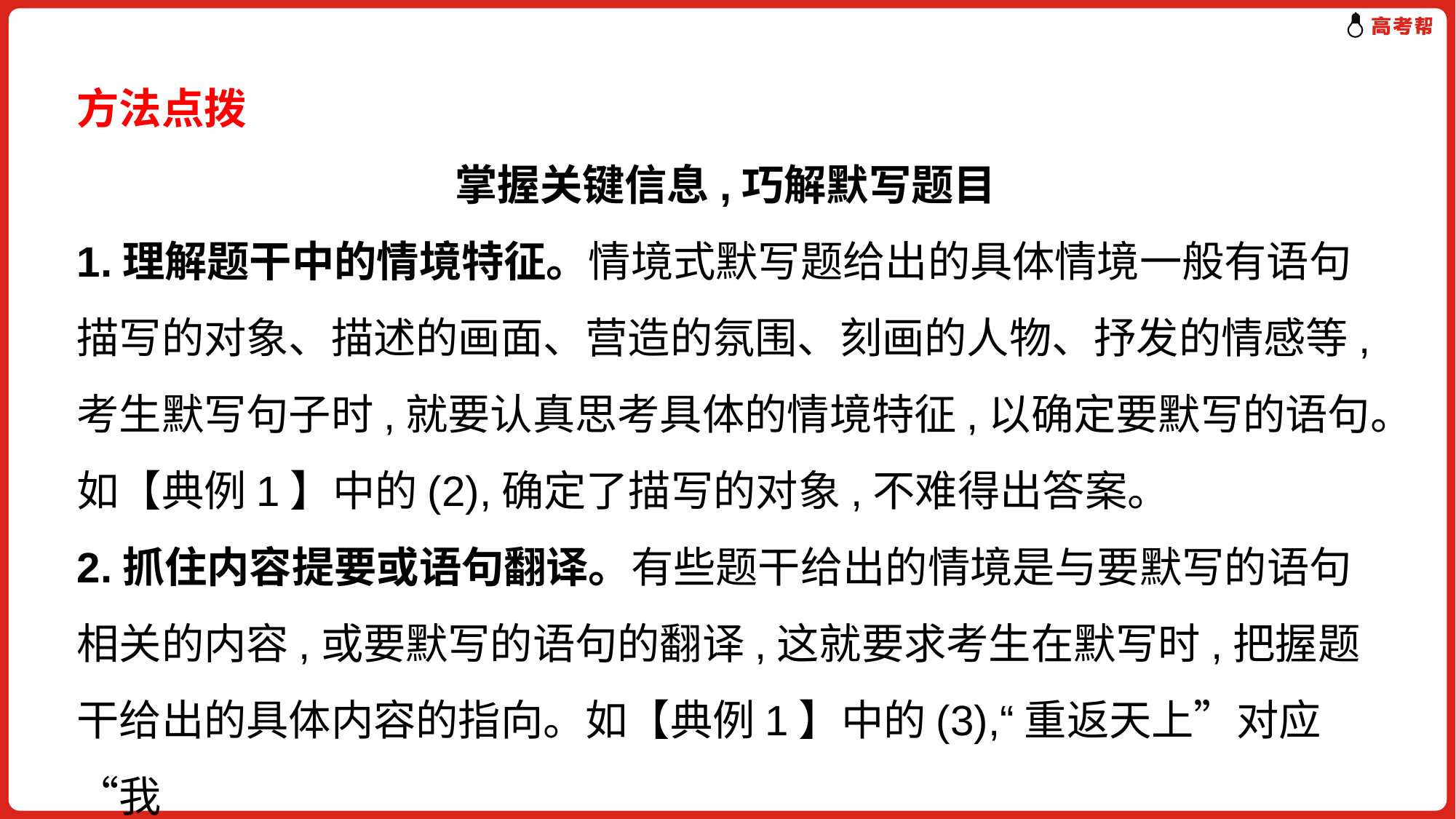

方法点拨
掌握关键信息,巧解默写题目
1.理解题干中的情境特征。情境式默写题给出的具体情境一般有语句描写的对象、描述的画面、营造的氛围、刻画的人物、抒发的情感等,考生默写句子时,就要认真思考具体的情境特征,以确定要默写的语句。如【典例1】中的(2),确定了描写的对象,不难得出答案。
2.抓住内容提要或语句翻译。有些题干给出的情境是与要默写的语句相关的内容,或要默写的语句的翻译,这就要求考生在默写时,把握题干给出的具体内容的指向。如【典例1】中的(3),“重返天上”对应“我